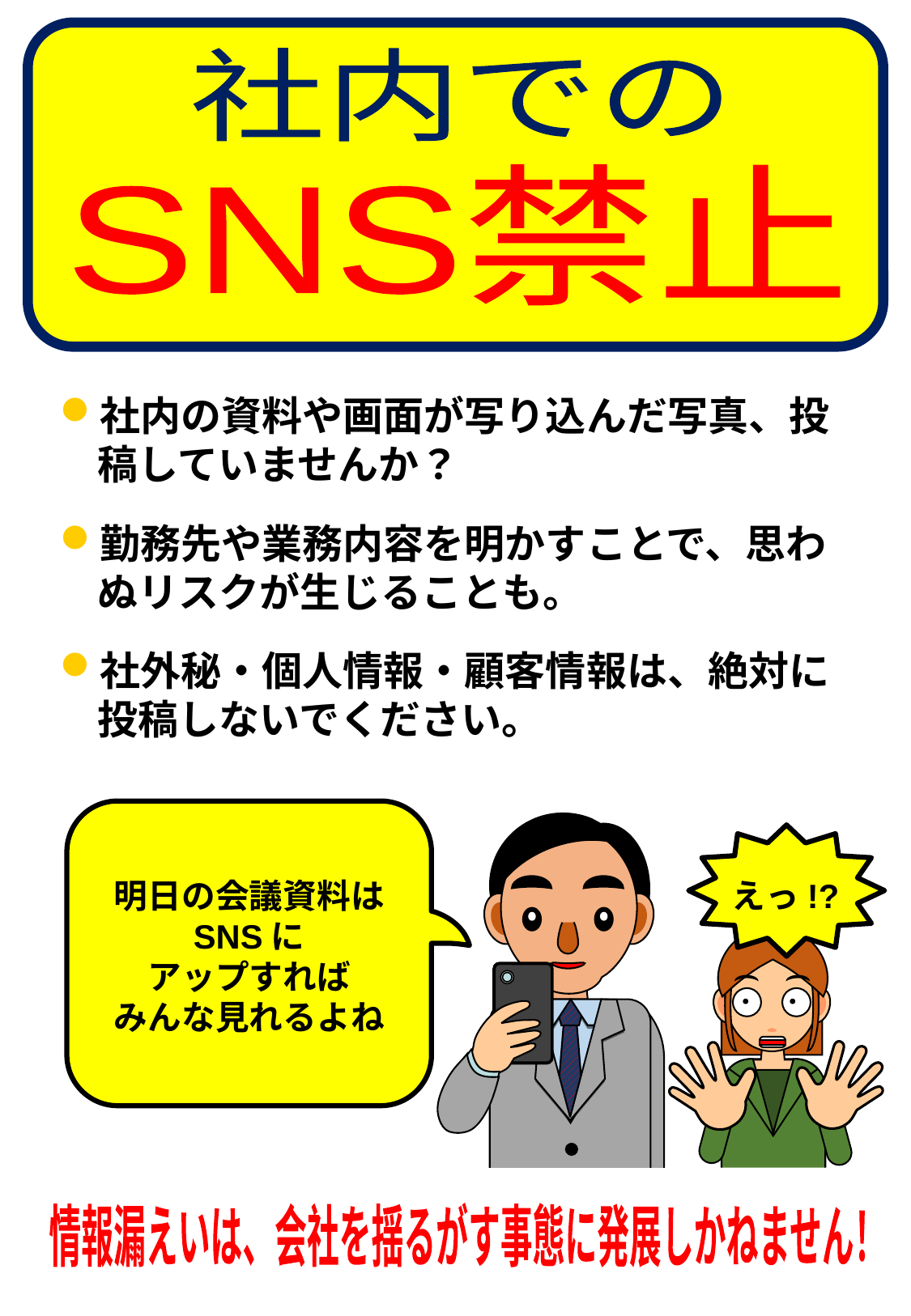

社内での
SNS禁止
社内の資料や画面が写り込んだ写真、投稿していませんか？
勤務先や業務内容を明かすことで、思わぬリスクが生じることも。
社外秘・個人情報・顧客情報は、絶対に投稿しないでください。

明日の会議資料は
SNSに
アップすれば
みんな見れるよね
えっ!?

情報漏えいは、会社を揺るがす事態に発展しかねません！